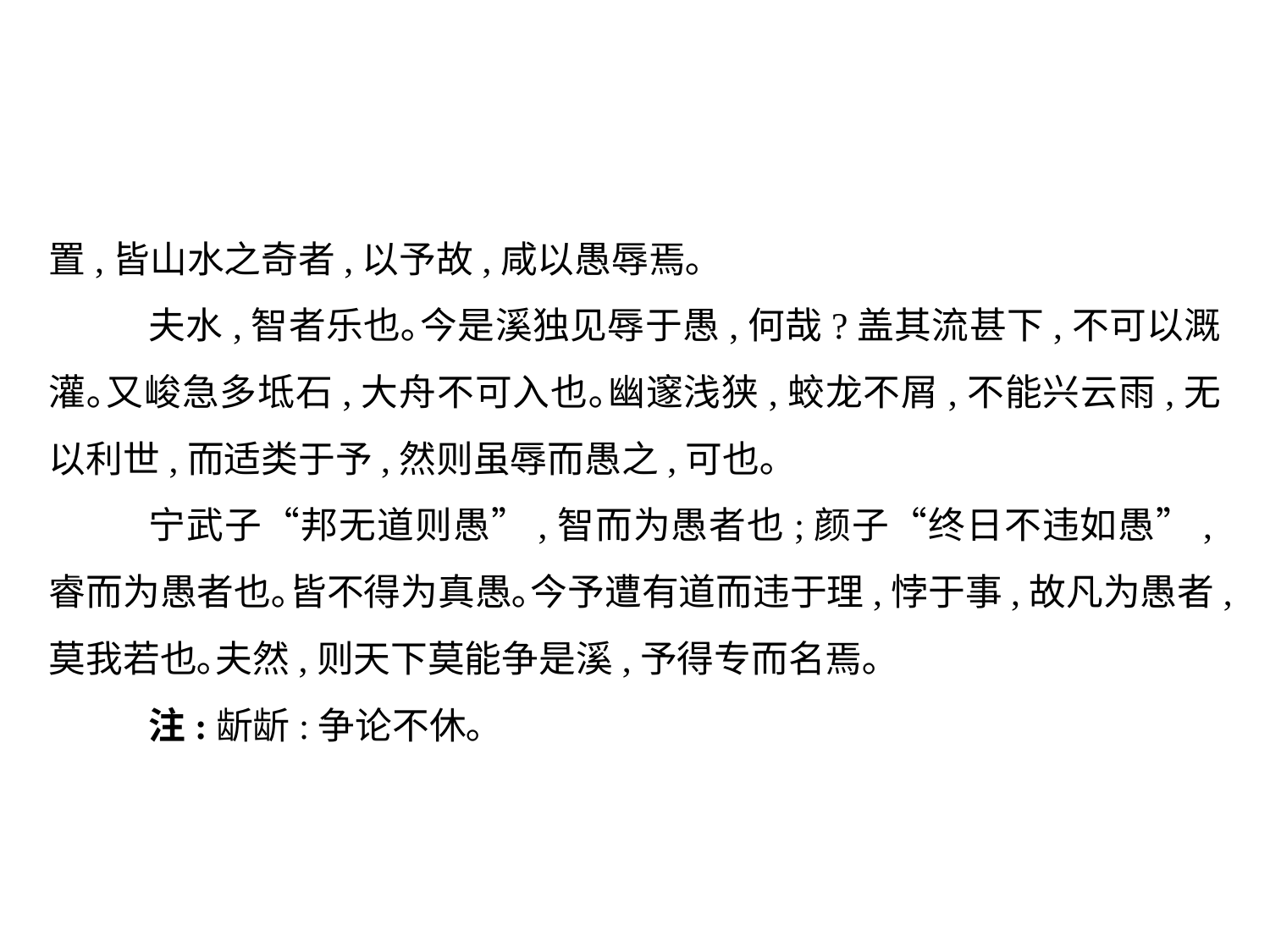

置,皆山水之奇者,以予故,咸以愚辱焉｡
夫水,智者乐也｡今是溪独见辱于愚,何哉?盖其流甚下,不可以溉灌｡又峻急多坻石,大舟不可入也｡幽邃浅狭,蛟龙不屑,不能兴云雨,无以利世,而适类于予,然则虽辱而愚之,可也｡
宁武子“邦无道则愚”,智而为愚者也;颜子“终日不违如愚”,睿而为愚者也｡皆不得为真愚｡今予遭有道而违于理,悖于事,故凡为愚者,莫我若也｡夫然,则天下莫能争是溪,予得专而名焉｡
注:龂龂:争论不休｡